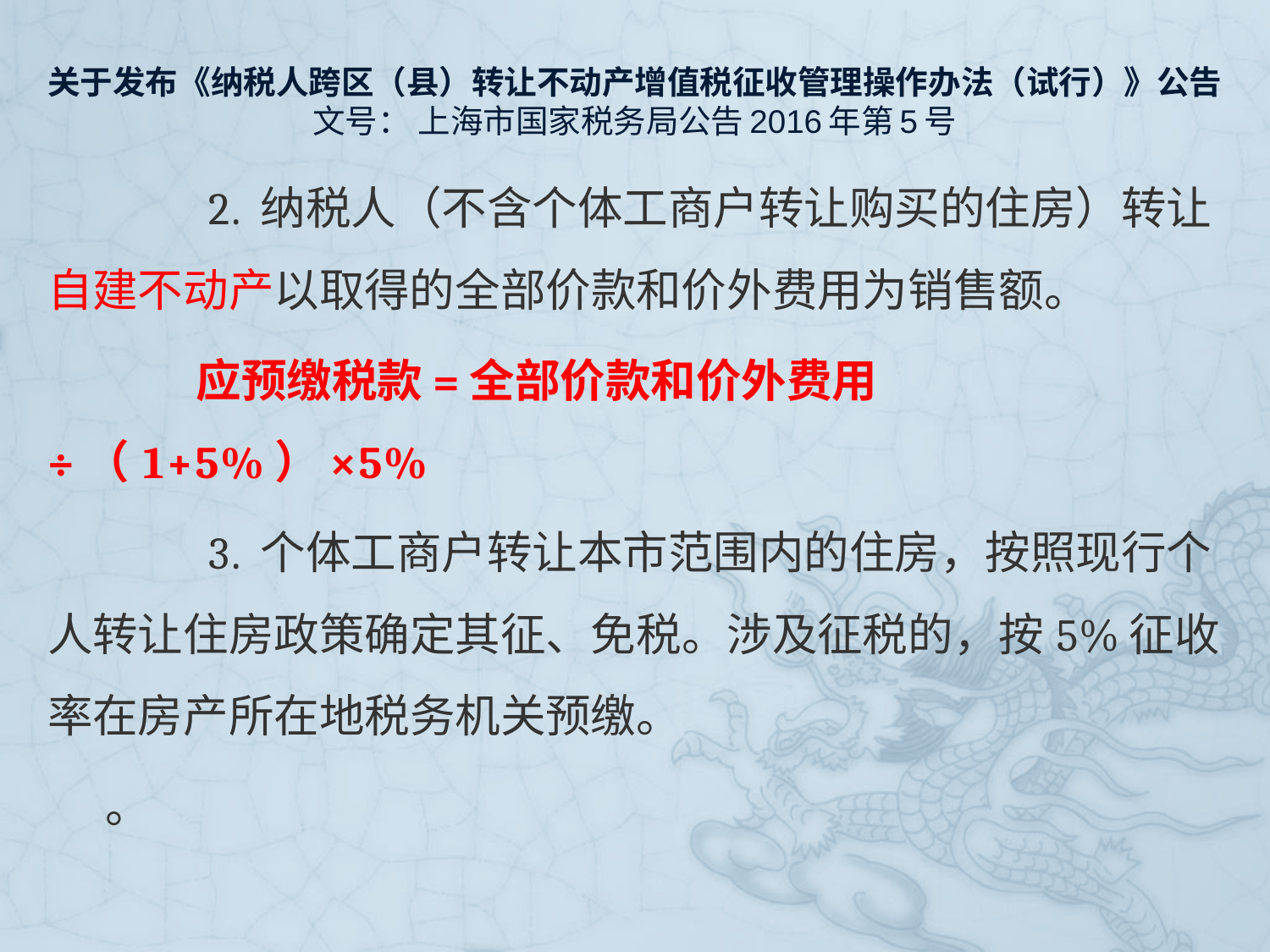

# 关于发布《纳税人跨区（县）转让不动产增值税征收管理操作办法（试行）》公告 文号： 上海市国家税务局公告2016年第5号
　　2. 纳税人（不含个体工商户转让购买的住房）转让自建不动产以取得的全部价款和价外费用为销售额。
　　应预缴税款=全部价款和价外费用÷（1+5%）×5%
　　3. 个体工商户转让本市范围内的住房，按照现行个人转让住房政策确定其征、免税。涉及征税的，按5%征收率在房产所在地税务机关预缴。
。